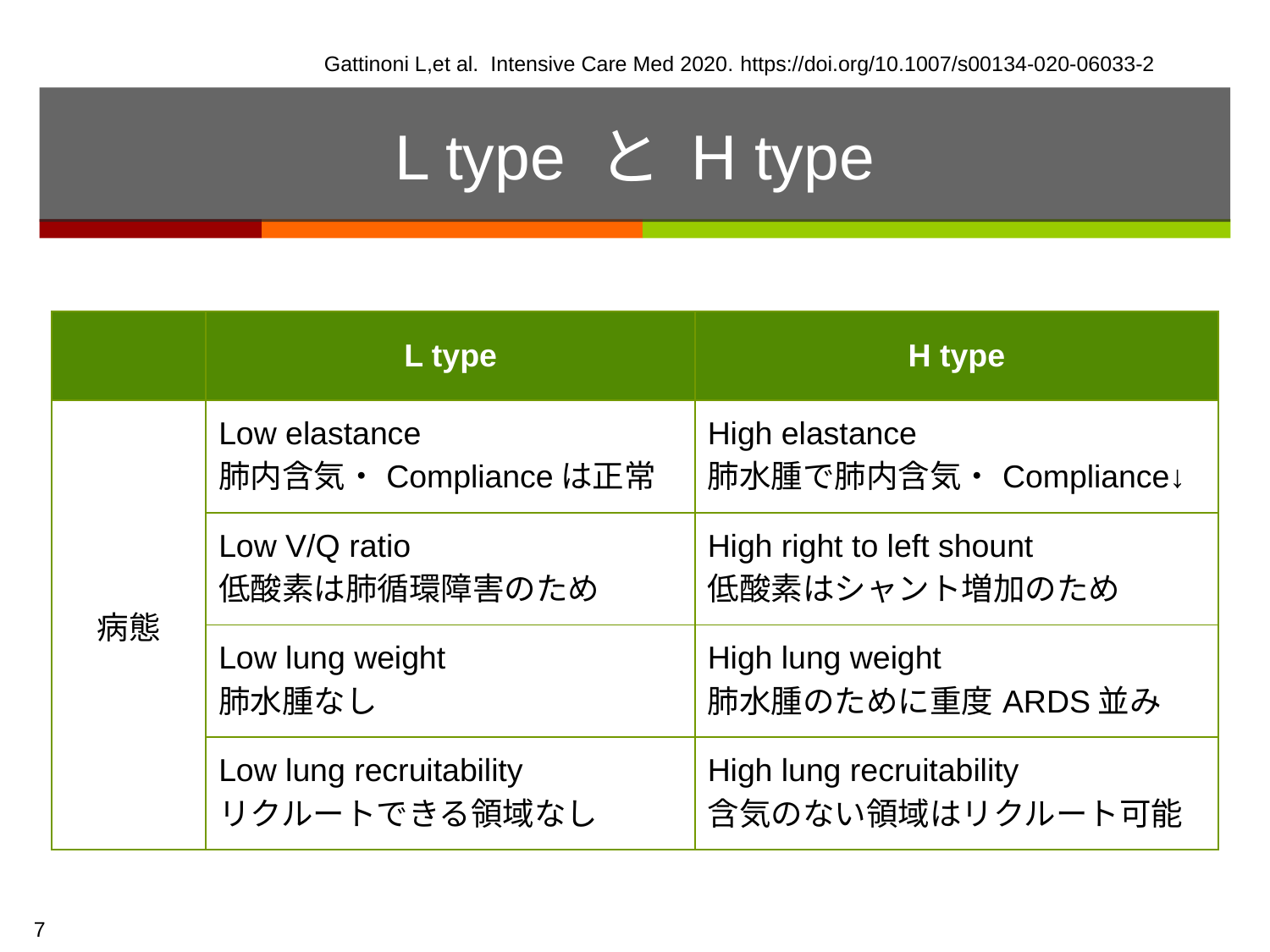

Gattinoni L,et al.  Intensive Care Med 2020. https://doi.org/10.1007/s00134-020-06033-2
# L type と H type
|  | L type | H type |
| --- | --- | --- |
| 病態 | Low elastance 肺内含気・Complianceは正常 | High elastance 肺水腫で肺内含気・Compliance↓ |
|  | Low V/Q ratio 低酸素は肺循環障害のため | High right to left shount 低酸素はシャント増加のため |
|  | Low lung weight 肺水腫なし | High lung weight 肺水腫のために重度ARDS並み |
|  | Low lung recruitability リクルートできる領域なし | High lung recruitability 含気のない領域はリクルート可能 |
7